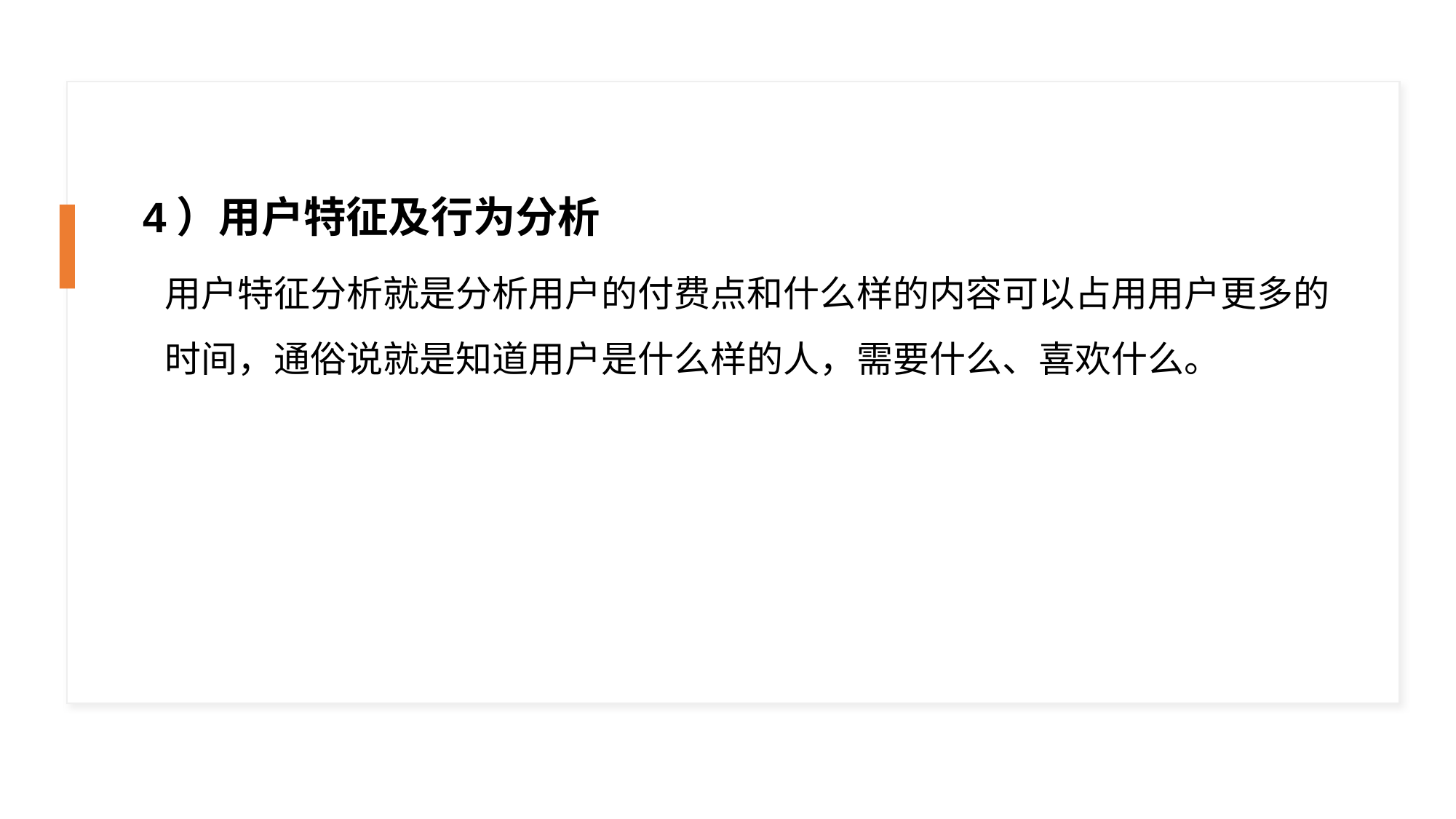

4）用户特征及行为分析

用户特征分析就是分析用户的付费点和什么样的内容可以占用用户更多的时间，通俗说就是知道用户是什么样的人，需要什么、喜欢什么。